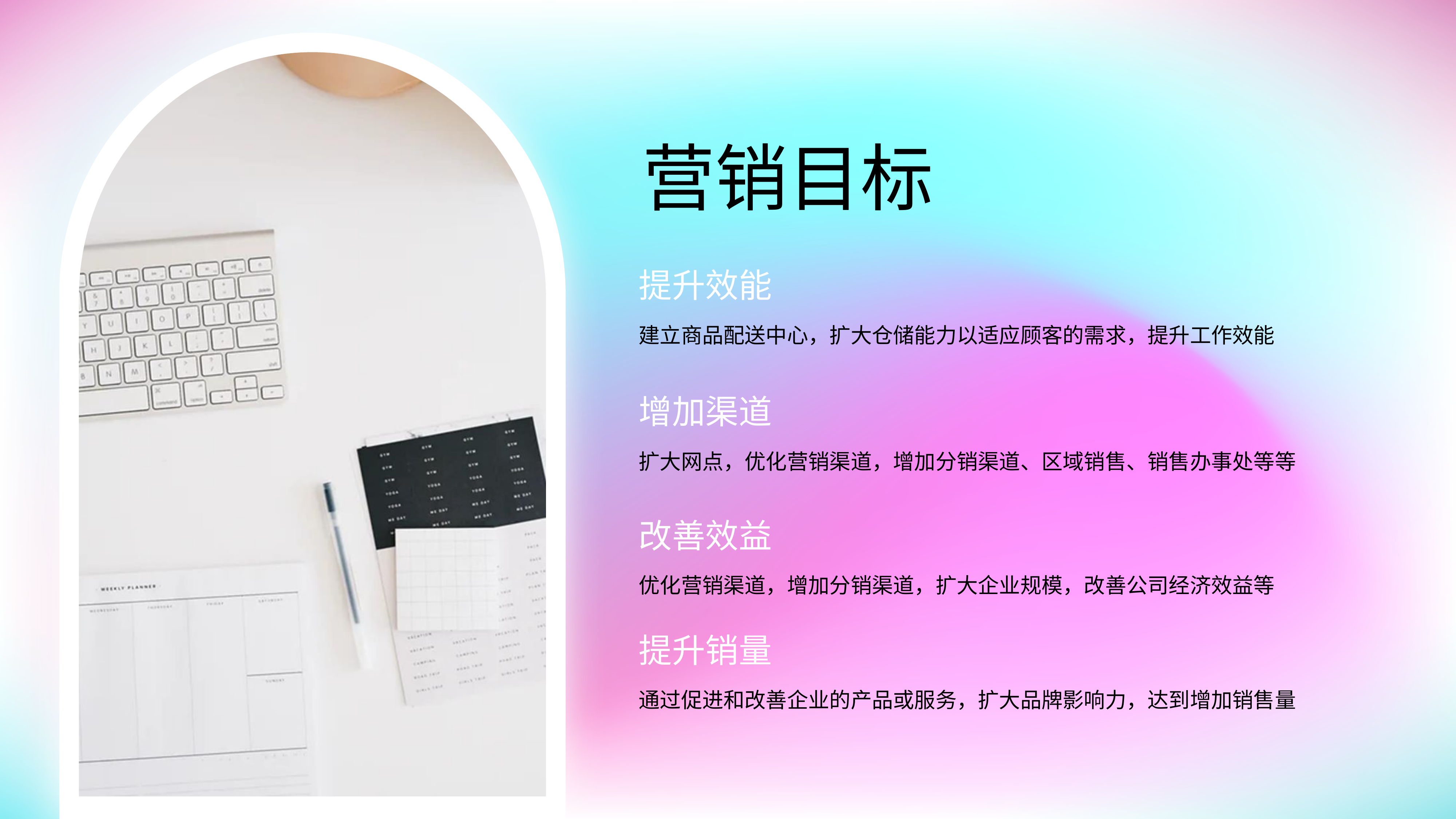

营销目标
提升效能
建立商品配送中心，扩大仓储能力以适应顾客的需求，提升工作效能
增加渠道
扩大网点，优化营销渠道，增加分销渠道、区域销售、销售办事处等等
改善效益
优化营销渠道，增加分销渠道，扩大企业规模，改善公司经济效益等
提升销量
通过促进和改善企业的产品或服务，扩大品牌影响力，达到增加销售量